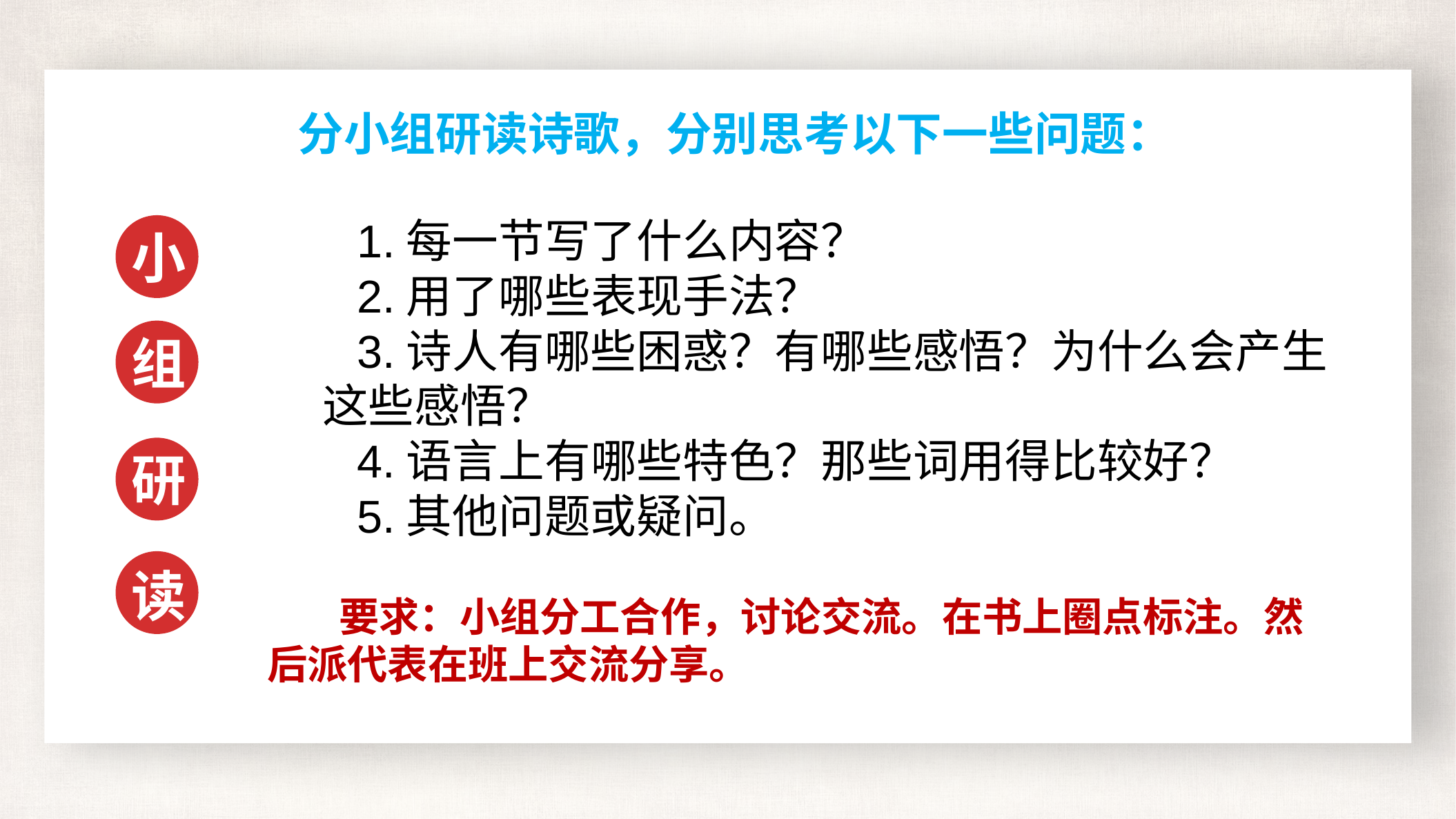

分小组研读诗歌，分别思考以下一些问题：
1.每一节写了什么内容？
2.用了哪些表现手法？
3.诗人有哪些困惑？有哪些感悟？为什么会产生这些感悟？
4.语言上有哪些特色？那些词用得比较好？
5.其他问题或疑问。

小

组

研

读
   要求：小组分工合作，讨论交流。在书上圈点标注。然后派代表在班上交流分享。